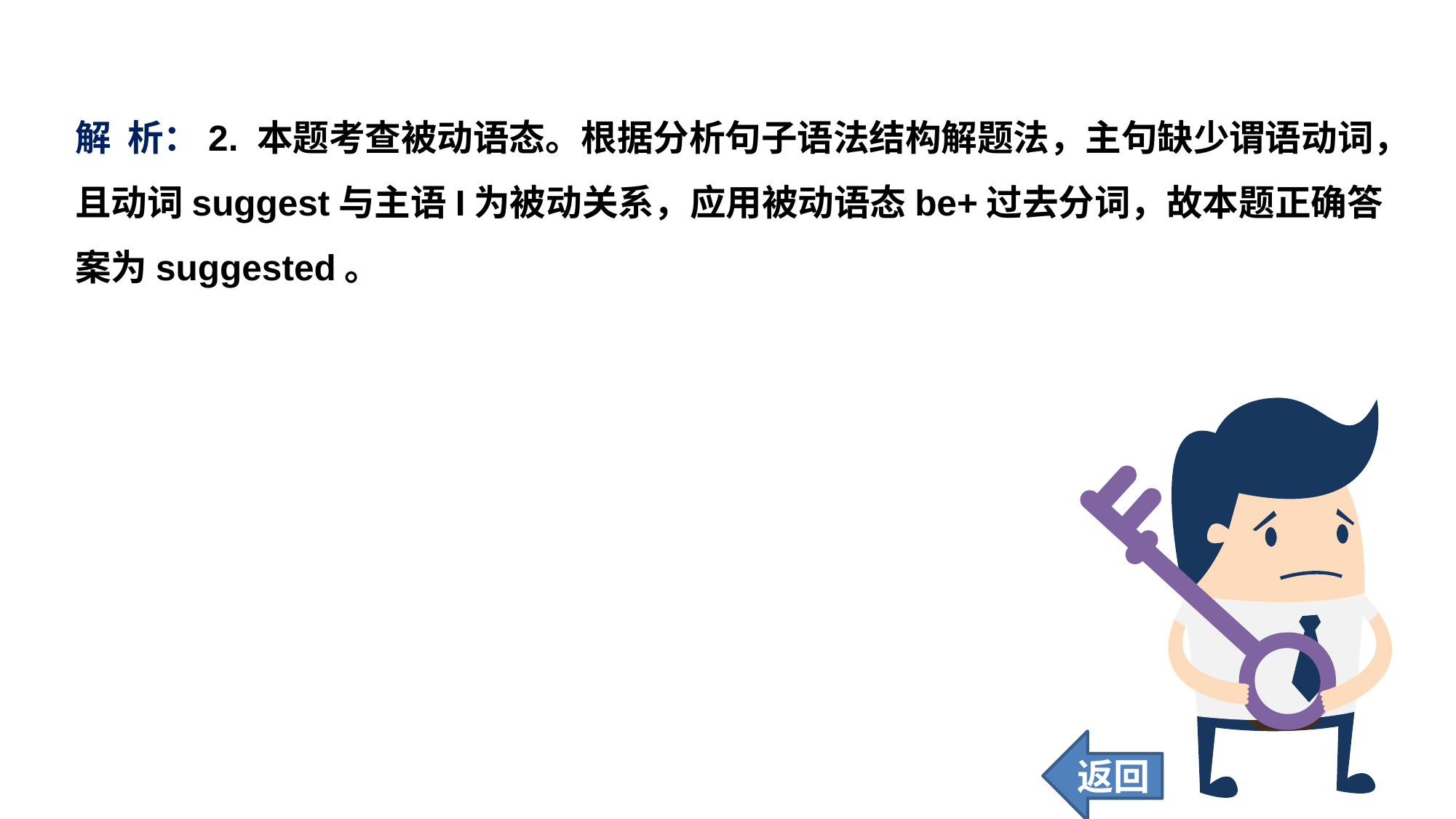

解  析：2. 本题考查被动语态。根据分析句子语法结构解题法，主句缺少谓语动词，且动词suggest与主语I为被动关系，应用被动语态be+过去分词，故本题正确答案为suggested。

返回
66